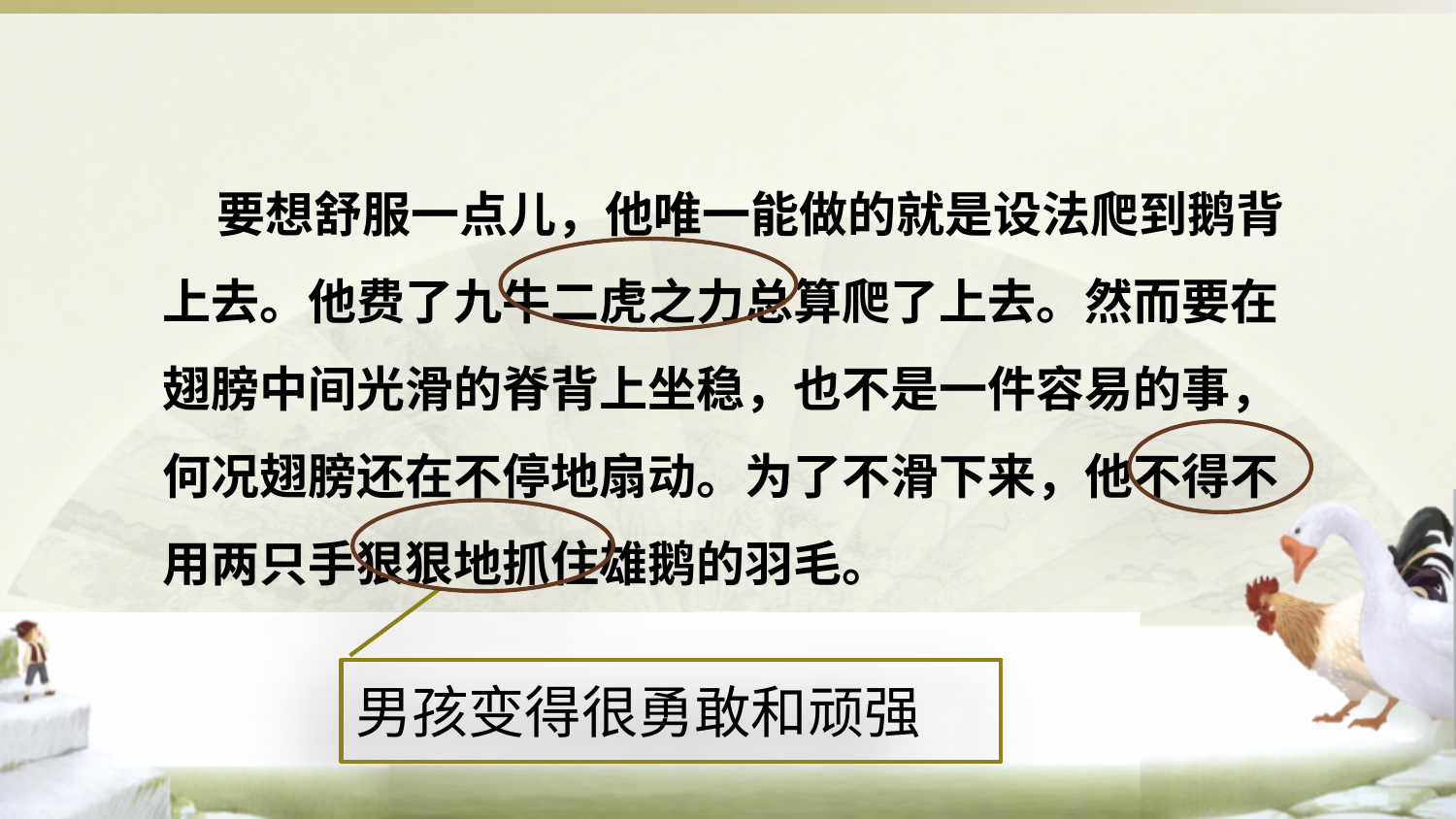

要想舒服一点儿，他唯一能做的就是设法爬到鹅背上去。他费了九牛二虎之力总算爬了上去。然而要在翅膀中间光滑的脊背上坐稳，也不是一件容易的事，何况翅膀还在不停地扇动。为了不滑下来，他不得不用两只手狠狠地抓住雄鹅的羽毛。

男孩变得很勇敢和顽强